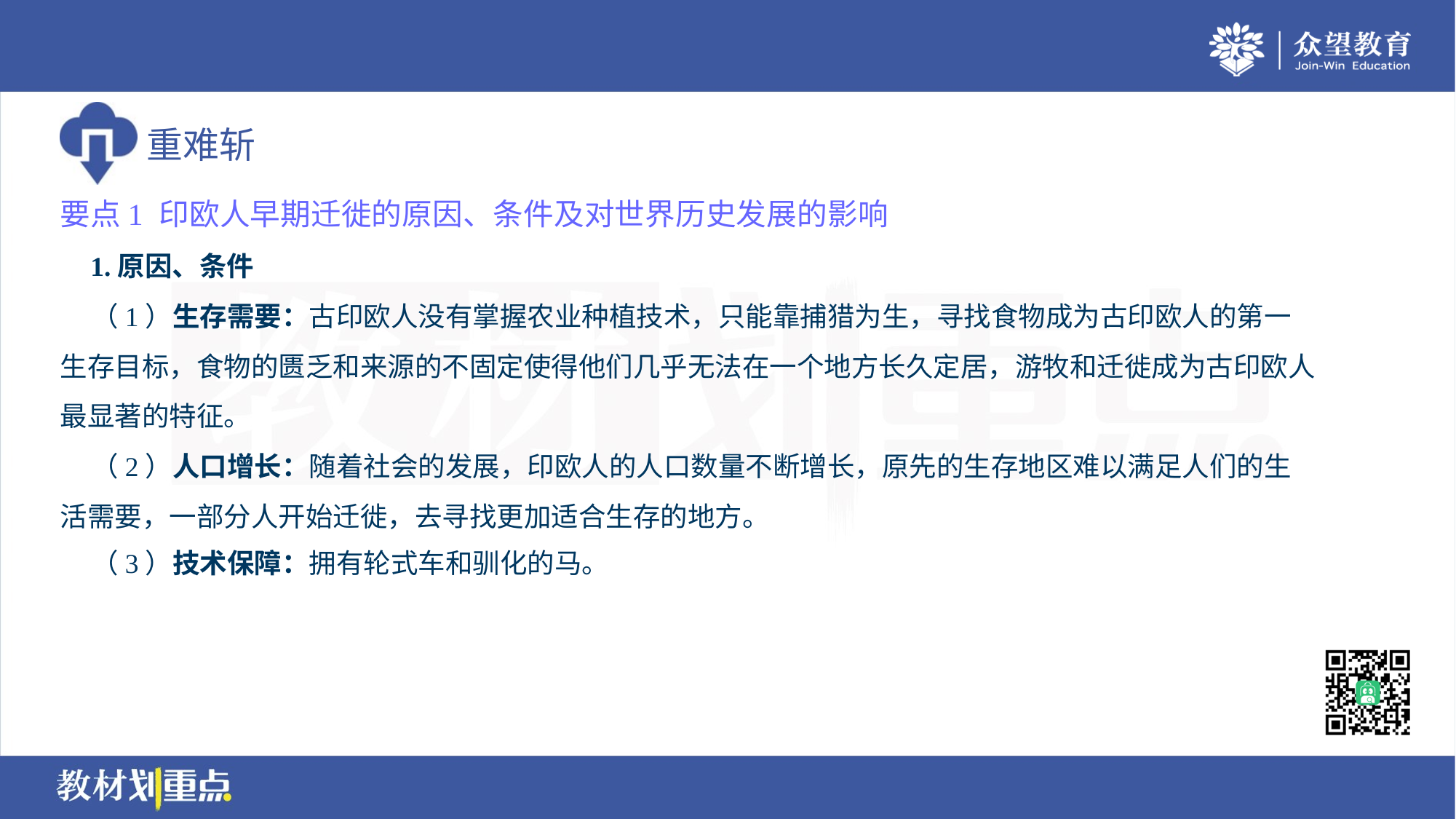

要点1 印欧人早期迁徙的原因、条件及对世界历史发展的影响
    1.原因、条件
    （1）生存需要：古印欧人没有掌握农业种植技术，只能靠捕猎为生，寻找食物成为古印欧人的第一
生存目标，食物的匮乏和来源的不固定使得他们几乎无法在一个地方长久定居，游牧和迁徙成为古印欧人
最显著的特征。
    （2）人口增长：随着社会的发展，印欧人的人口数量不断增长，原先的生存地区难以满足人们的生
活需要，一部分人开始迁徙，去寻找更加适合生存的地方。
    （3）技术保障：拥有轮式车和驯化的马。